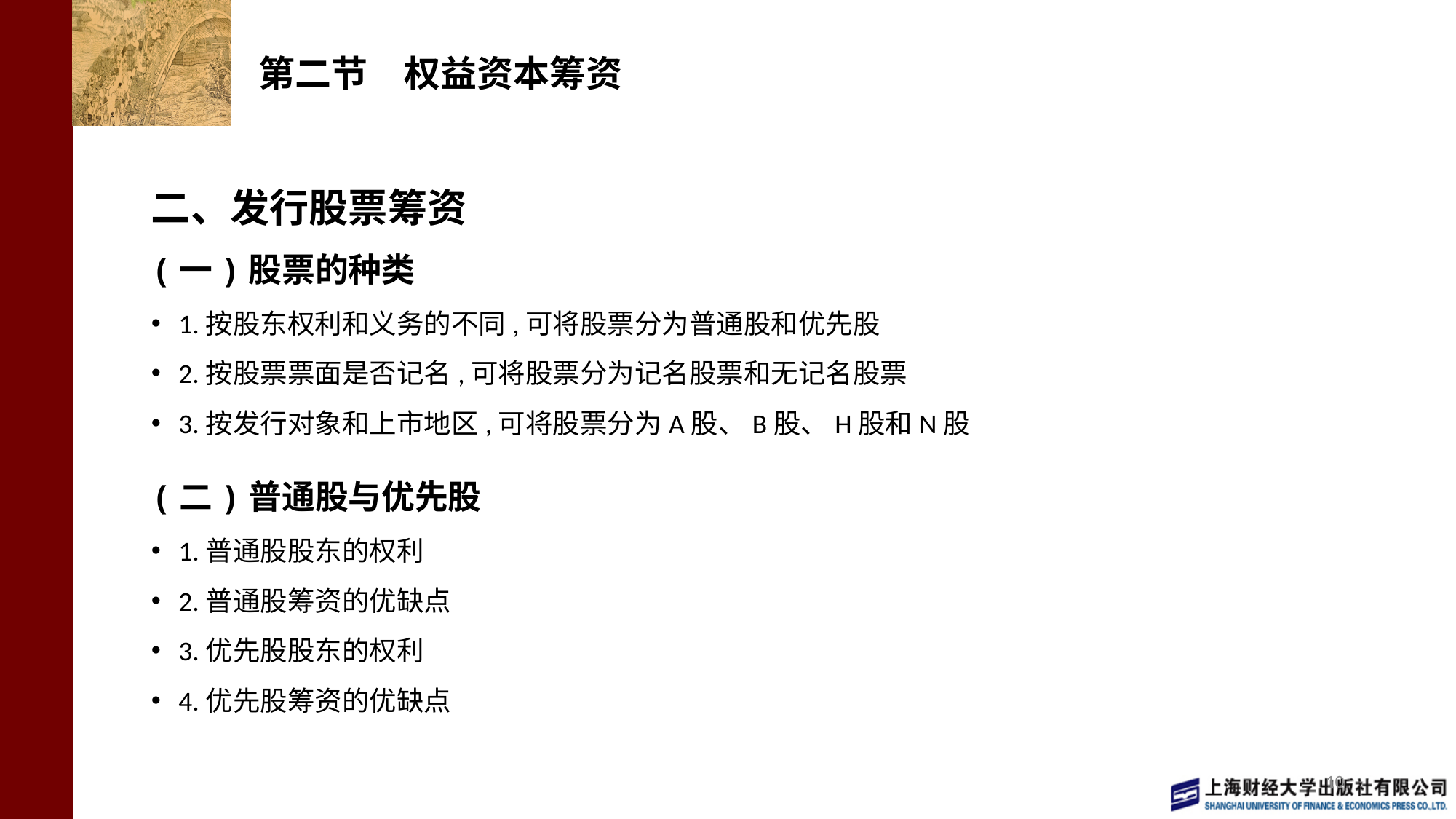

# 第二节　权益资本筹资
二、发行股票筹资
(一)股票的种类
1.按股东权利和义务的不同,可将股票分为普通股和优先股
2.按股票票面是否记名,可将股票分为记名股票和无记名股票
3.按发行对象和上市地区,可将股票分为A股、B股、H股和N股
(二)普通股与优先股
1.普通股股东的权利
2.普通股筹资的优缺点
3.优先股股东的权利
4.优先股筹资的优缺点

10